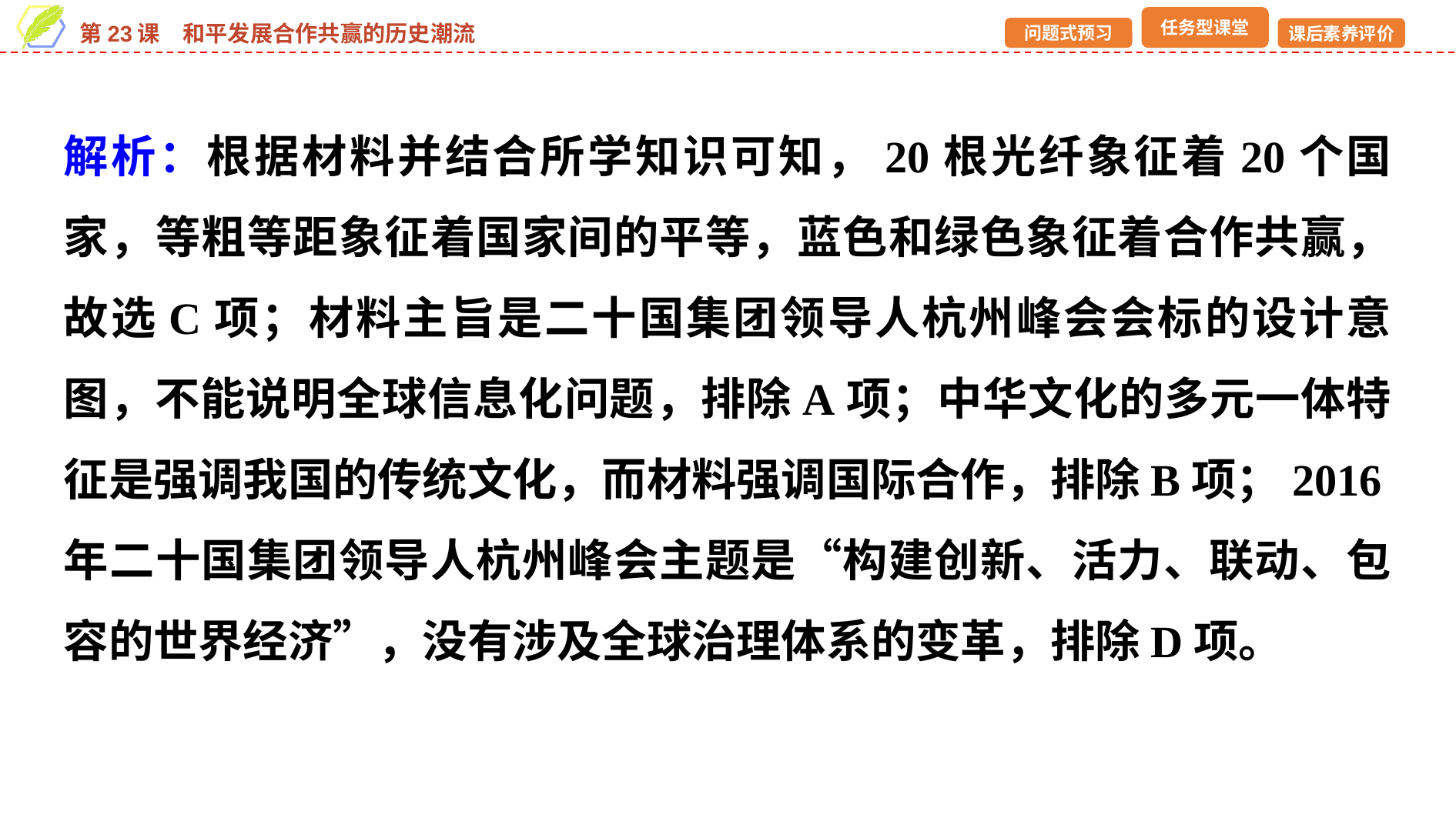

解析：根据材料并结合所学知识可知，20根光纤象征着20个国家，等粗等距象征着国家间的平等，蓝色和绿色象征着合作共赢，故选C项；材料主旨是二十国集团领导人杭州峰会会标的设计意图，不能说明全球信息化问题，排除A项；中华文化的多元一体特征是强调我国的传统文化，而材料强调国际合作，排除B项；2016年二十国集团领导人杭州峰会主题是“构建创新、活力、联动、包容的世界经济”，没有涉及全球治理体系的变革，排除D项。